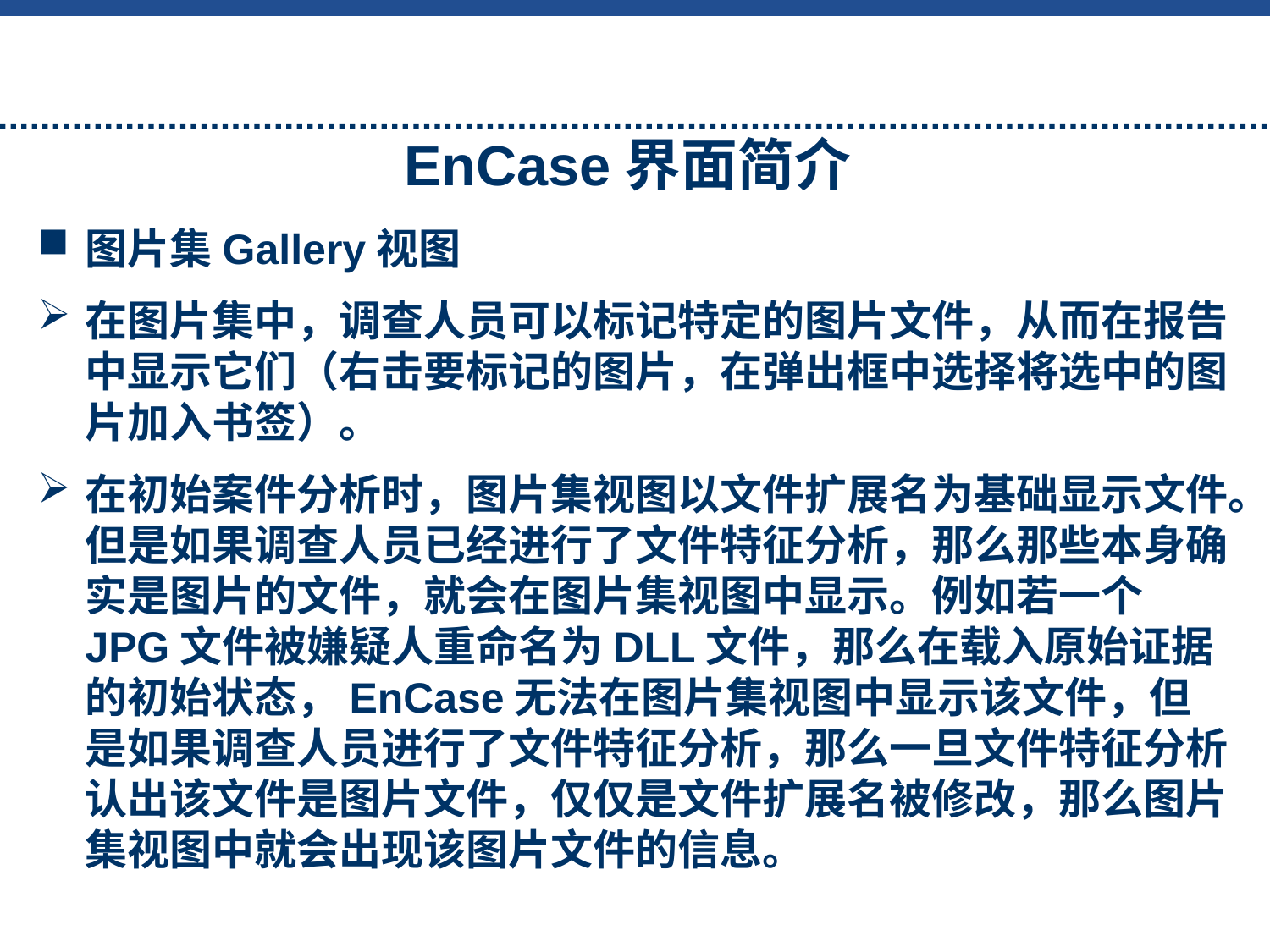

EnCase界面简介
图片集Gallery视图
在图片集中，调查人员可以标记特定的图片文件，从而在报告中显示它们（右击要标记的图片，在弹出框中选择将选中的图片加入书签）。
在初始案件分析时，图片集视图以文件扩展名为基础显示文件。但是如果调查人员已经进行了文件特征分析，那么那些本身确实是图片的文件，就会在图片集视图中显示。例如若一个JPG文件被嫌疑人重命名为DLL文件，那么在载入原始证据的初始状态，EnCase无法在图片集视图中显示该文件，但是如果调查人员进行了文件特征分析，那么一旦文件特征分析认出该文件是图片文件，仅仅是文件扩展名被修改，那么图片集视图中就会出现该图片文件的信息。